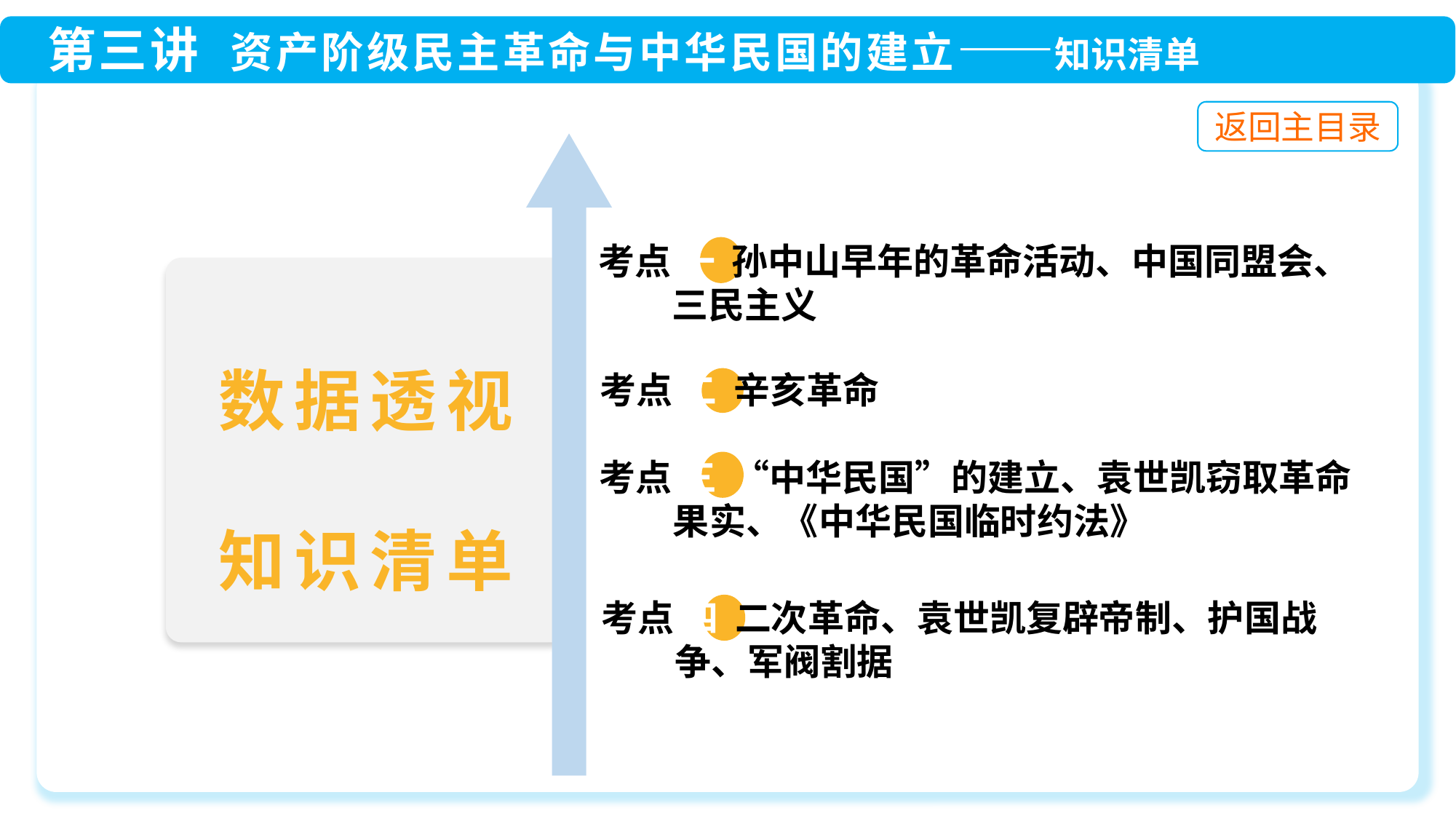

考点 一  孙中山早年的革命活动、中国同盟会、
           三民主义
  考点 二  辛亥革命
  考点 三  “中华民国”的建立、袁世凯窃取革命
           果实、《中华民国临时约法》
  考点 四  二次革命、袁世凯复辟帝制、护国战
           争、军阀割据

数据透视
知识清单